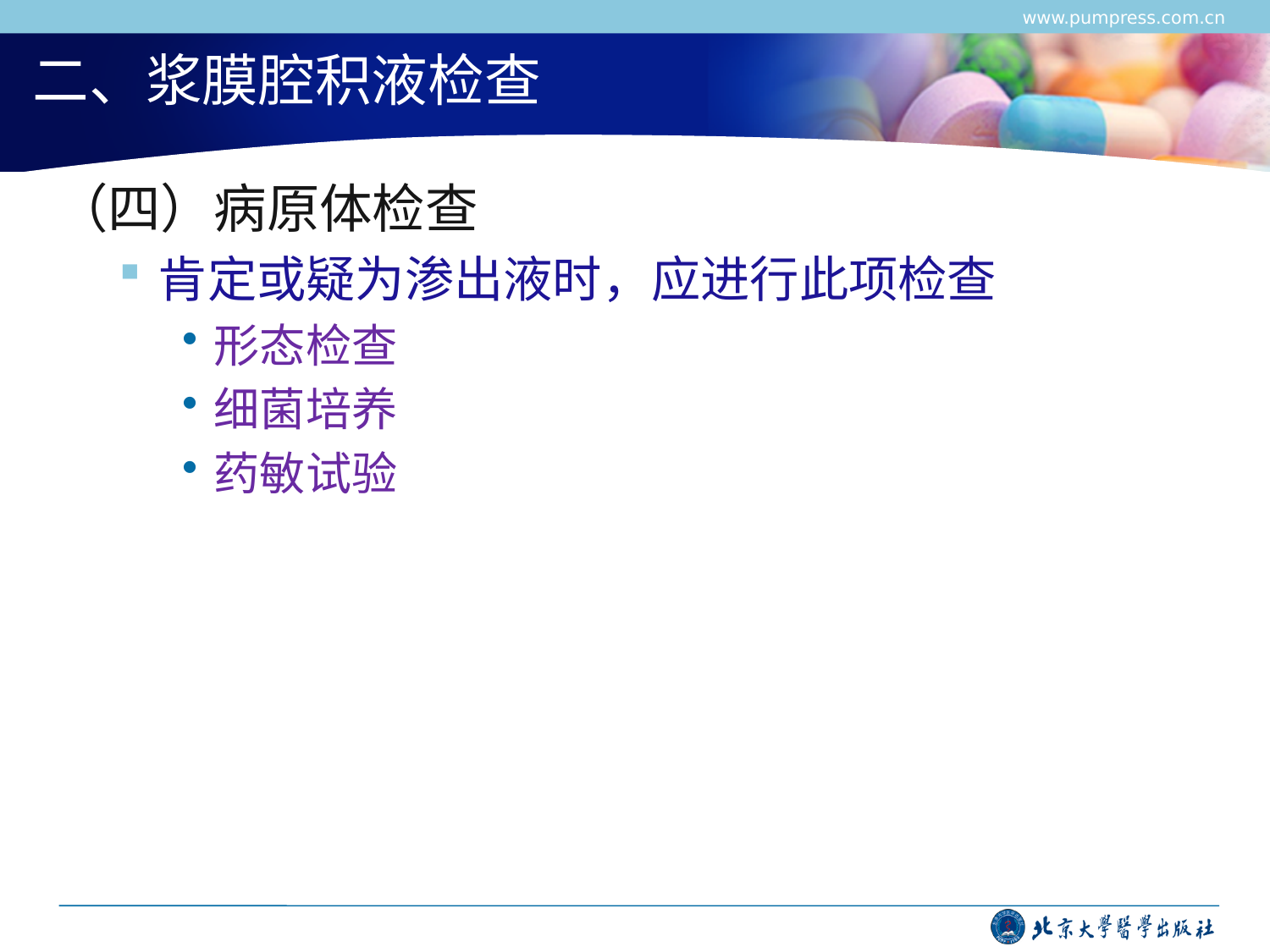

www.pumpress.com.cn
# 二、浆膜腔积液检查
（四）病原体检查
肯定或疑为渗出液时，应进行此项检查
形态检查
细菌培养
药敏试验